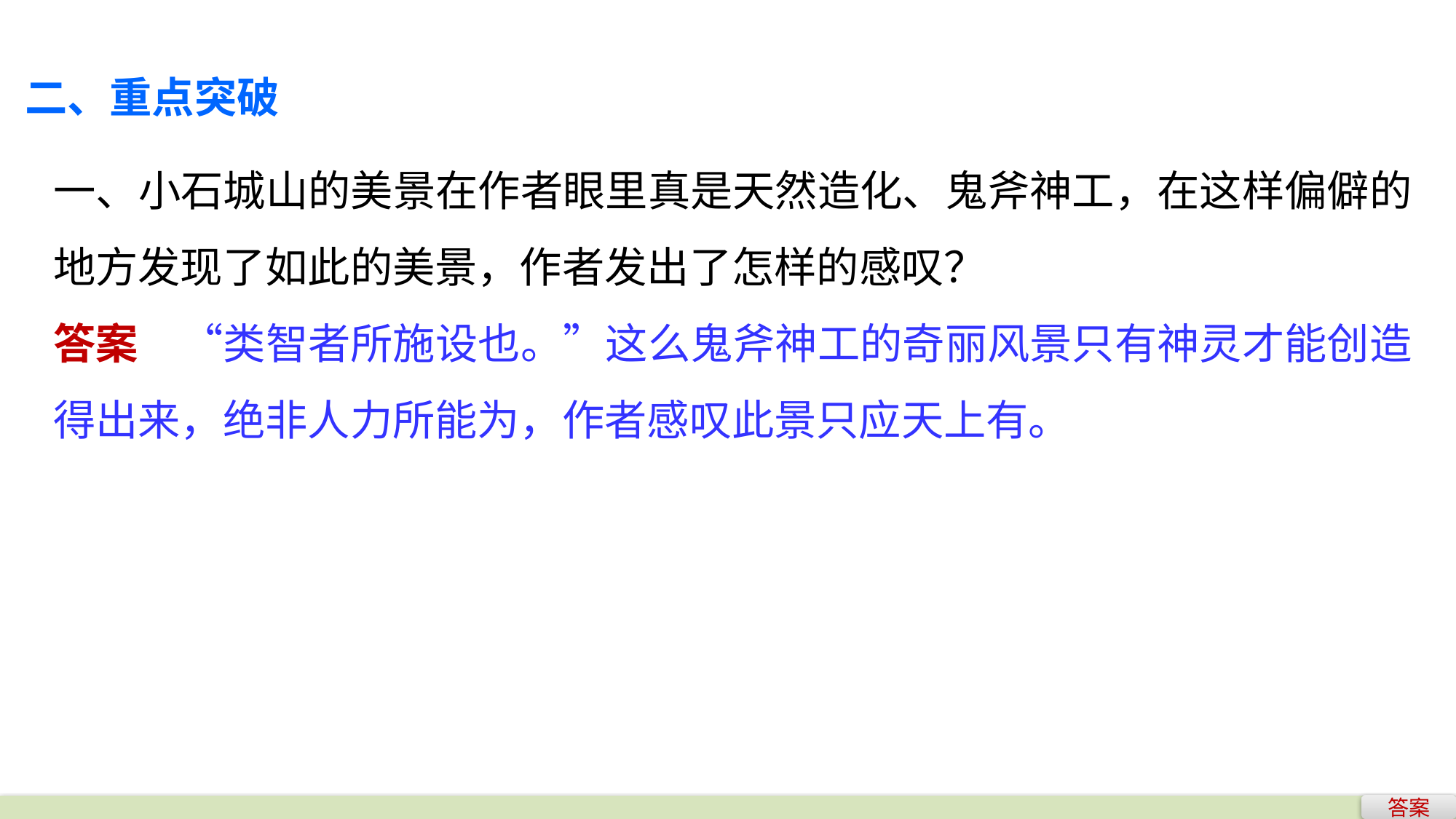

二、重点突破
一、小石城山的美景在作者眼里真是天然造化、鬼斧神工，在这样偏僻的地方发现了如此的美景，作者发出了怎样的感叹？
答案　“类智者所施设也。”这么鬼斧神工的奇丽风景只有神灵才能创造得出来，绝非人力所能为，作者感叹此景只应天上有。
答案